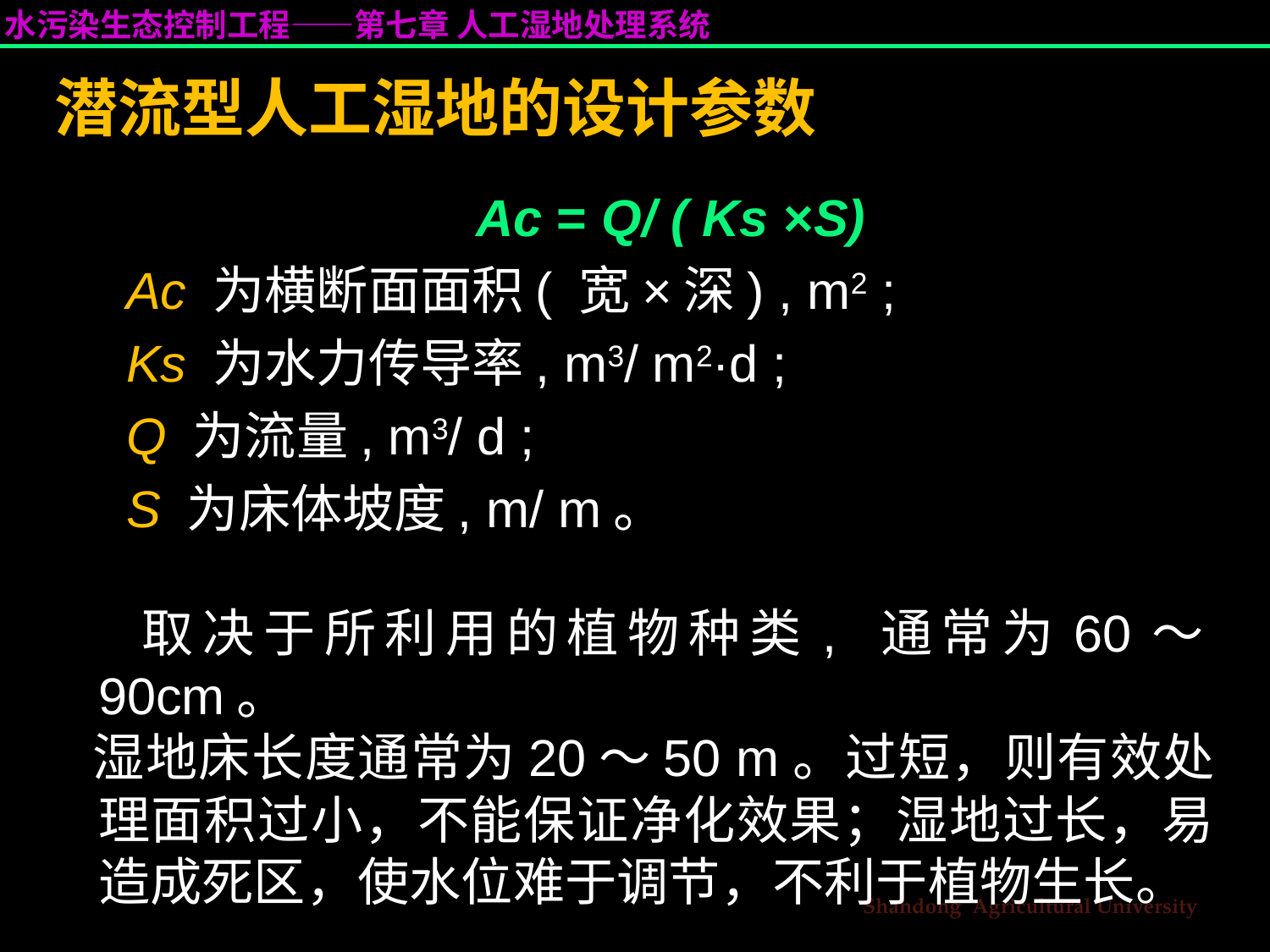

潜流型人工湿地的设计参数

     Ac = Q/ ( Ks ×S)
     Ac 为横断面面积( 宽×深) , m2 ;
     Ks 为水力传导率, m3/ m2·d ;
     Q 为流量, m3/ d ;
     S 为床体坡度, m/ m。

取决于所利用的植物种类, 通常为60～90cm。
  湿地床长度通常为20～50 m。过短，则有效处理面积过小，不能保证净化效果；湿地过长，易造成死区，使水位难于调节，不利于植物生长。